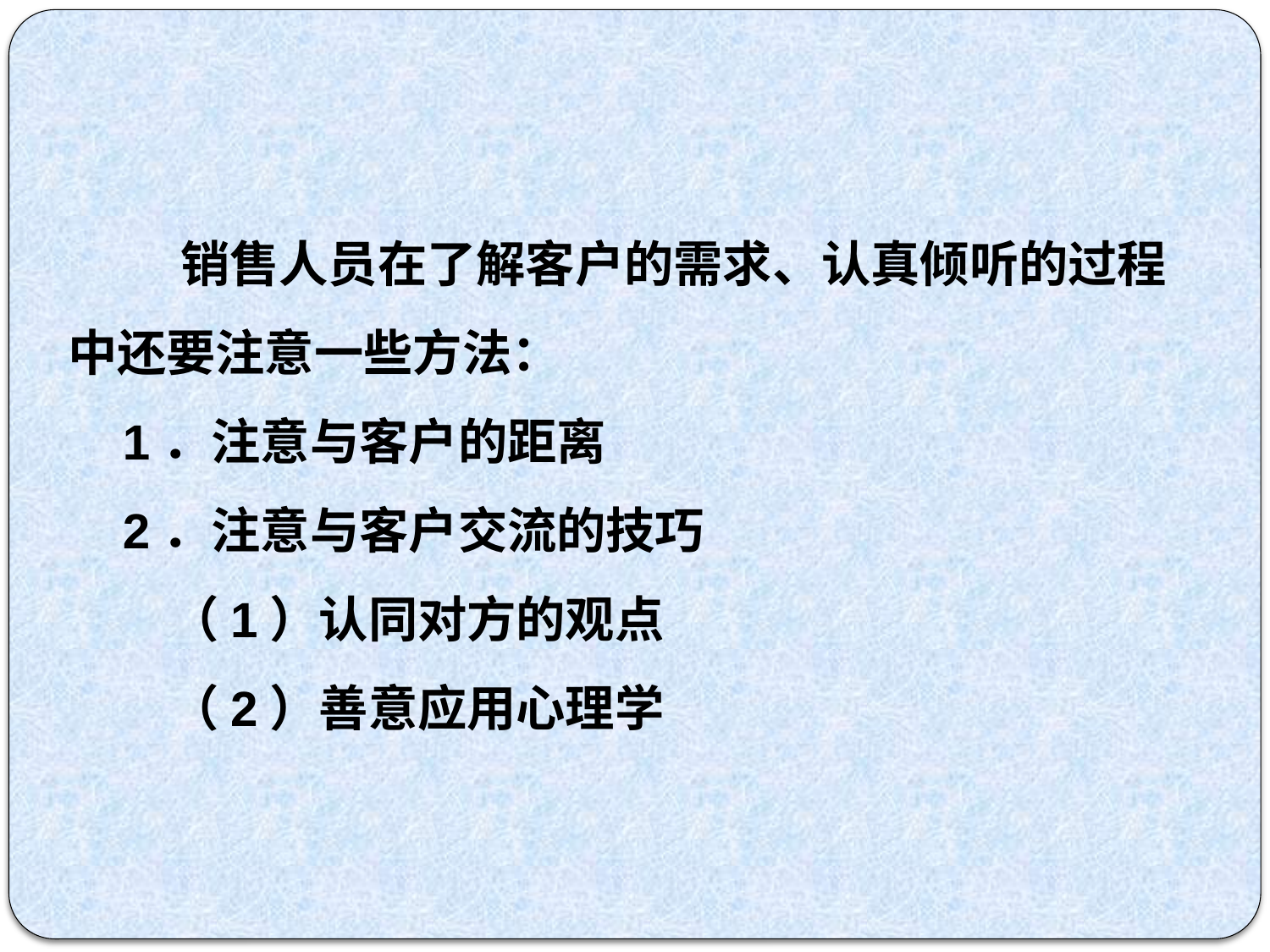

销售人员在了解客户的需求、认真倾听的过程中还要注意一些方法：
    1．注意与客户的距离
    2．注意与客户交流的技巧
        （1）认同对方的观点
        （2）善意应用心理学